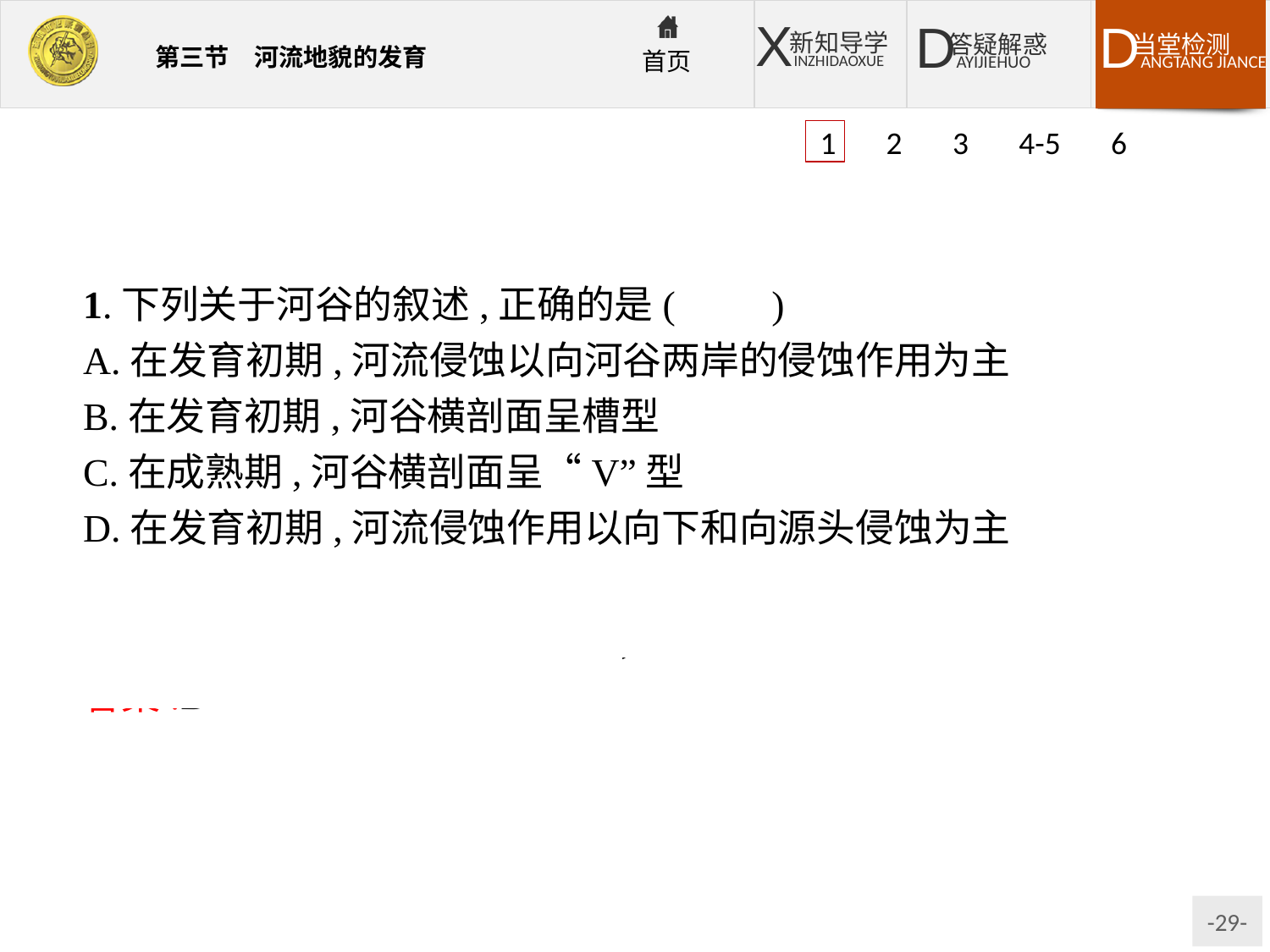

1       2       3       4-5       6

1.下列关于河谷的叙述,正确的是(　　)
A.在发育初期,河流侵蚀以向河谷两岸的侵蚀作用为主
B.在发育初期,河谷横剖面呈槽型
C.在成熟期,河谷横剖面呈“V”型
D.在发育初期,河流侵蚀作用以向下和向源头侵蚀为主
解析:河谷发育初期,河流侵蚀作用以向下和向源头侵蚀为主,横剖面呈“V”型。成熟期的河谷,横剖面呈槽型。
答案:D